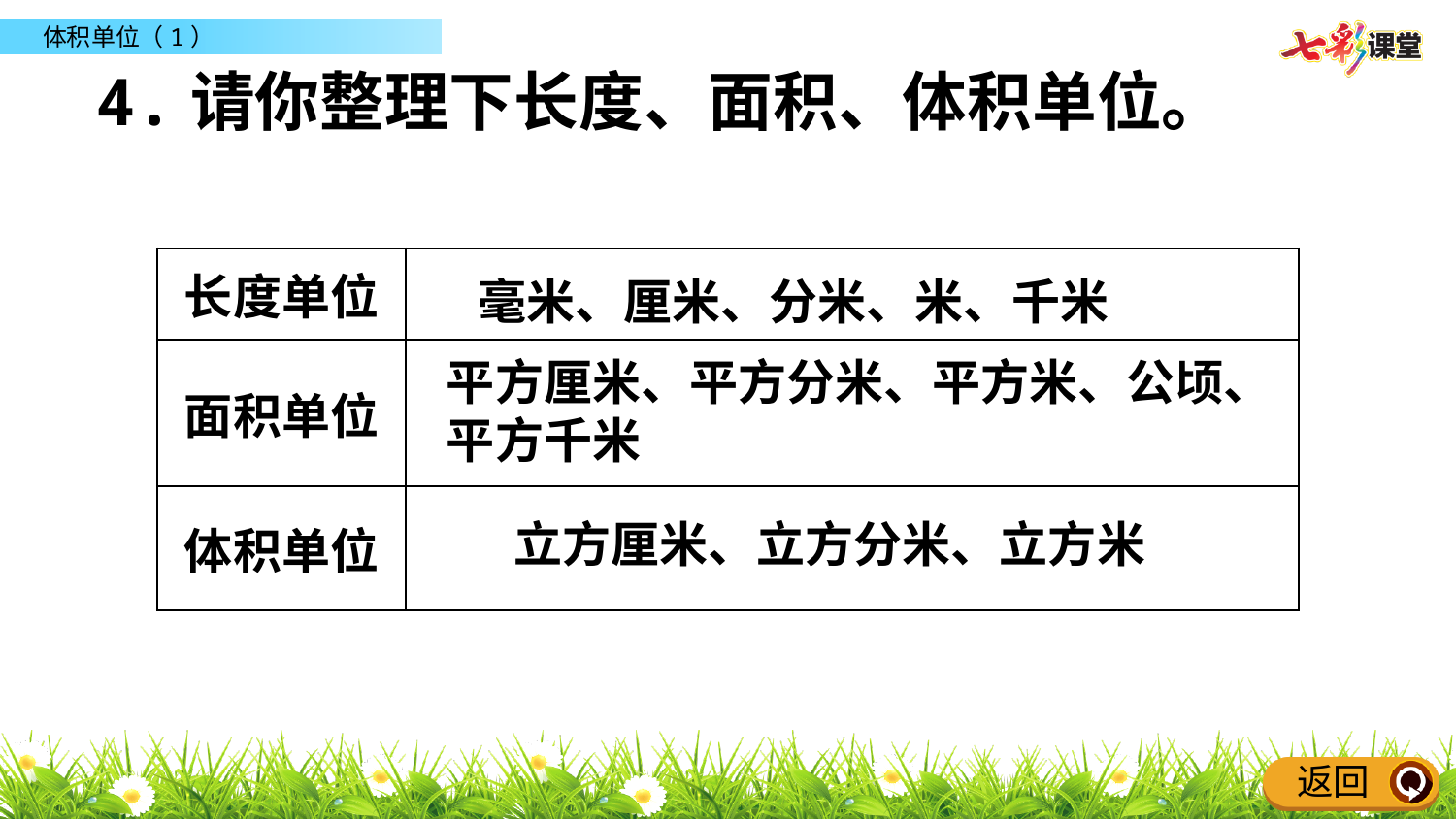

4.请你整理下长度、面积、体积单位。
| 长度单位 |  |
| --- | --- |
| 面积单位 |  |
| 体积单位 |  |
毫米、厘米、分米、米、千米
平方厘米、平方分米、平方米、公顷、平方千米
立方厘米、立方分米、立方米